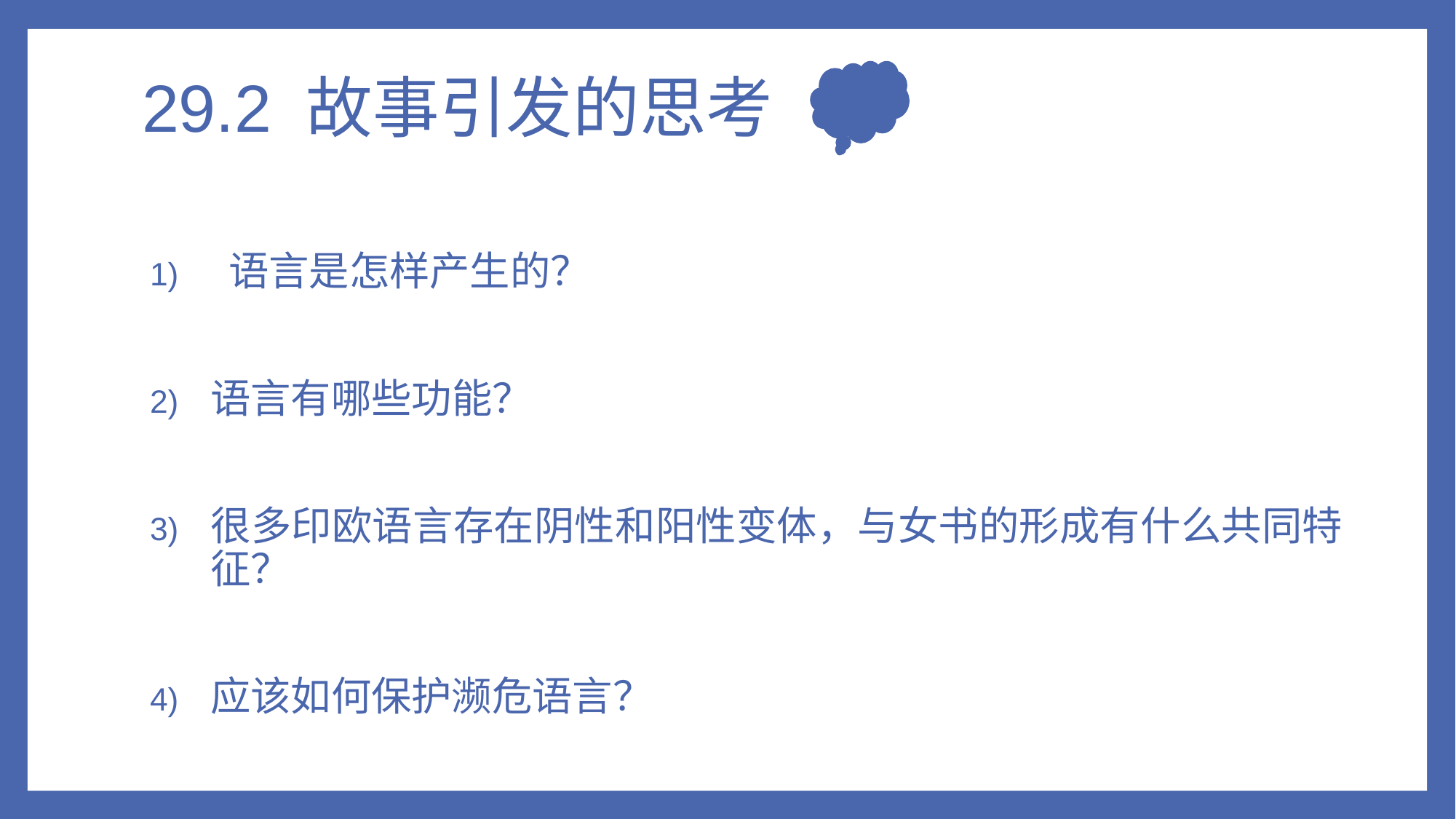

# 29.2 故事引发的思考

 语言是怎样产生的？

语言有哪些功能？

很多印欧语言存在阴性和阳性变体，与女书的形成有什么共同特征？

应该如何保护濒危语言？